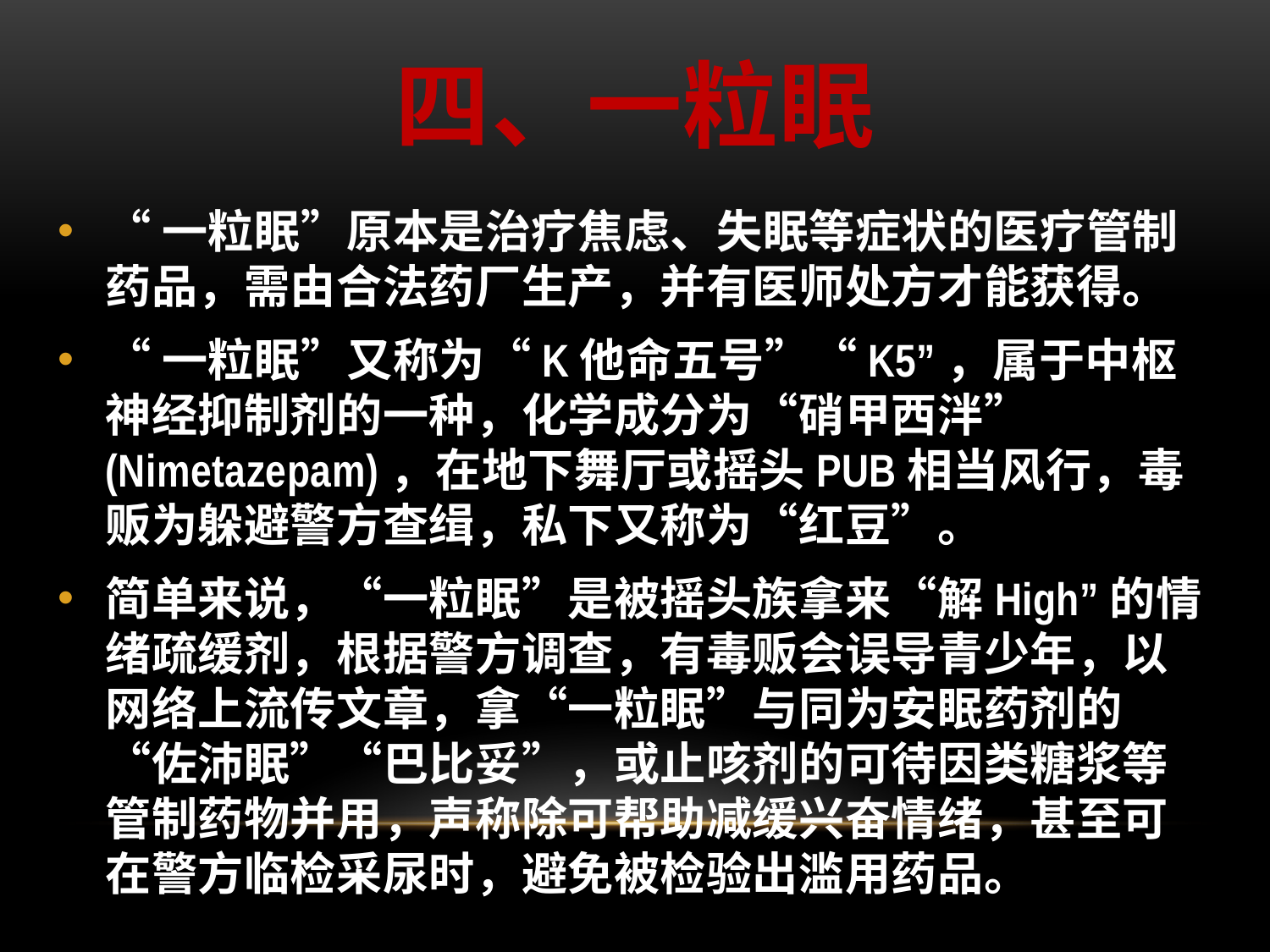

# 四、一粒眠
“一粒眠”原本是治疗焦虑、失眠等症状的医疗管制药品，需由合法药厂生产，并有医师处方才能获得。
“一粒眠”又称为“K他命五号”“K5”，属于中枢神经抑制剂的一种，化学成分为“硝甲西泮” (Nimetazepam)，在地下舞厅或摇头PUB相当风行，毒贩为躲避警方查缉，私下又称为“红豆”。
简单来说，“一粒眠”是被摇头族拿来“解High”的情绪疏缓剂，根据警方调查，有毒贩会误导青少年，以网络上流传文章，拿“一粒眠”与同为安眠药剂的“佐沛眠”“巴比妥”，或止咳剂的可待因类糖浆等管制药物并用，声称除可帮助减缓兴奋情绪，甚至可在警方临检采尿时，避免被检验出滥用药品。